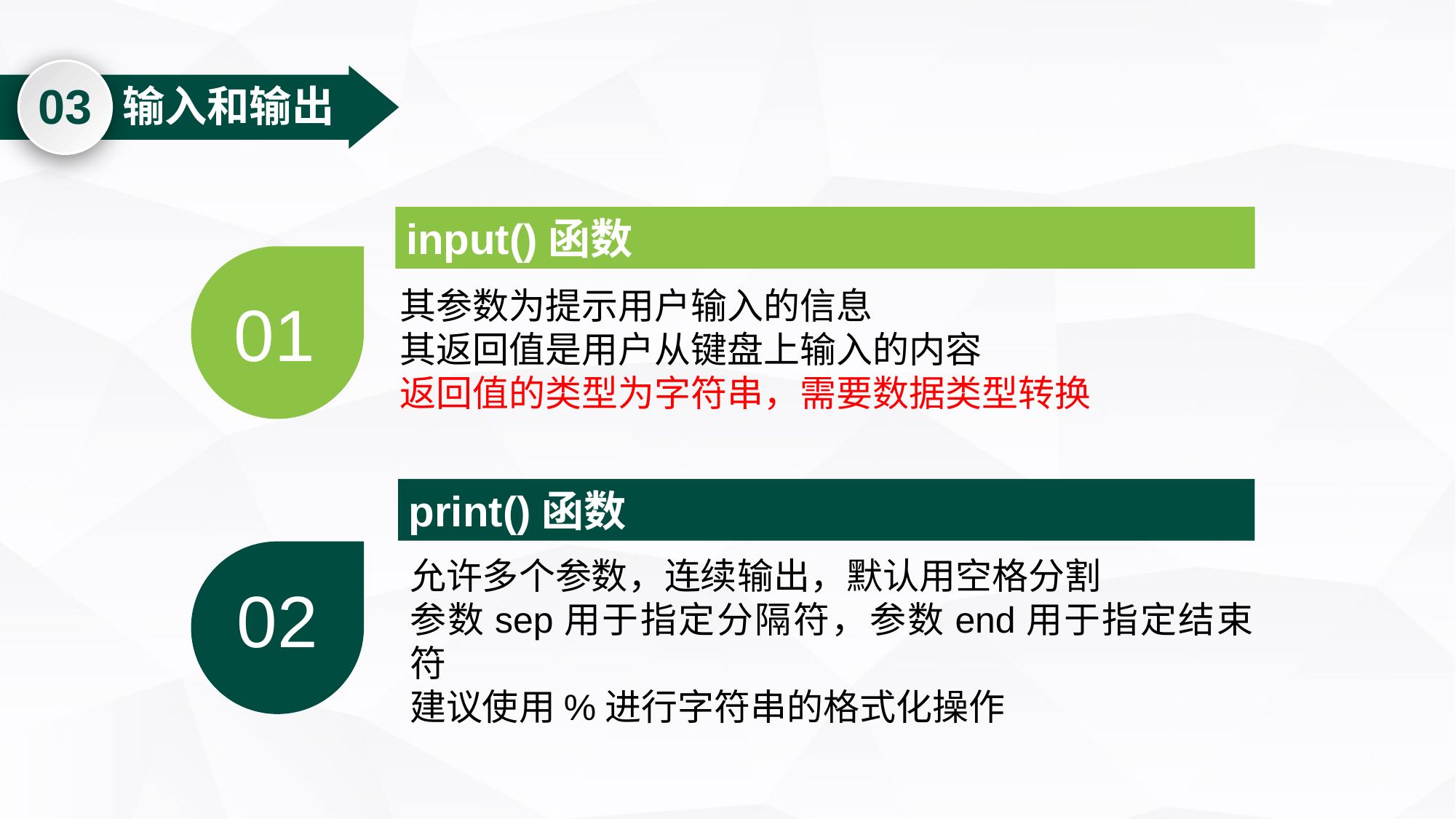

03
输入和输出
input()函数

01
其参数为提示用户输入的信息
其返回值是用户从键盘上输入的内容
返回值的类型为字符串，需要数据类型转换
print()函数

02
允许多个参数，连续输出，默认用空格分割
参数sep用于指定分隔符，参数end用于指定结束符
建议使用%进行字符串的格式化操作